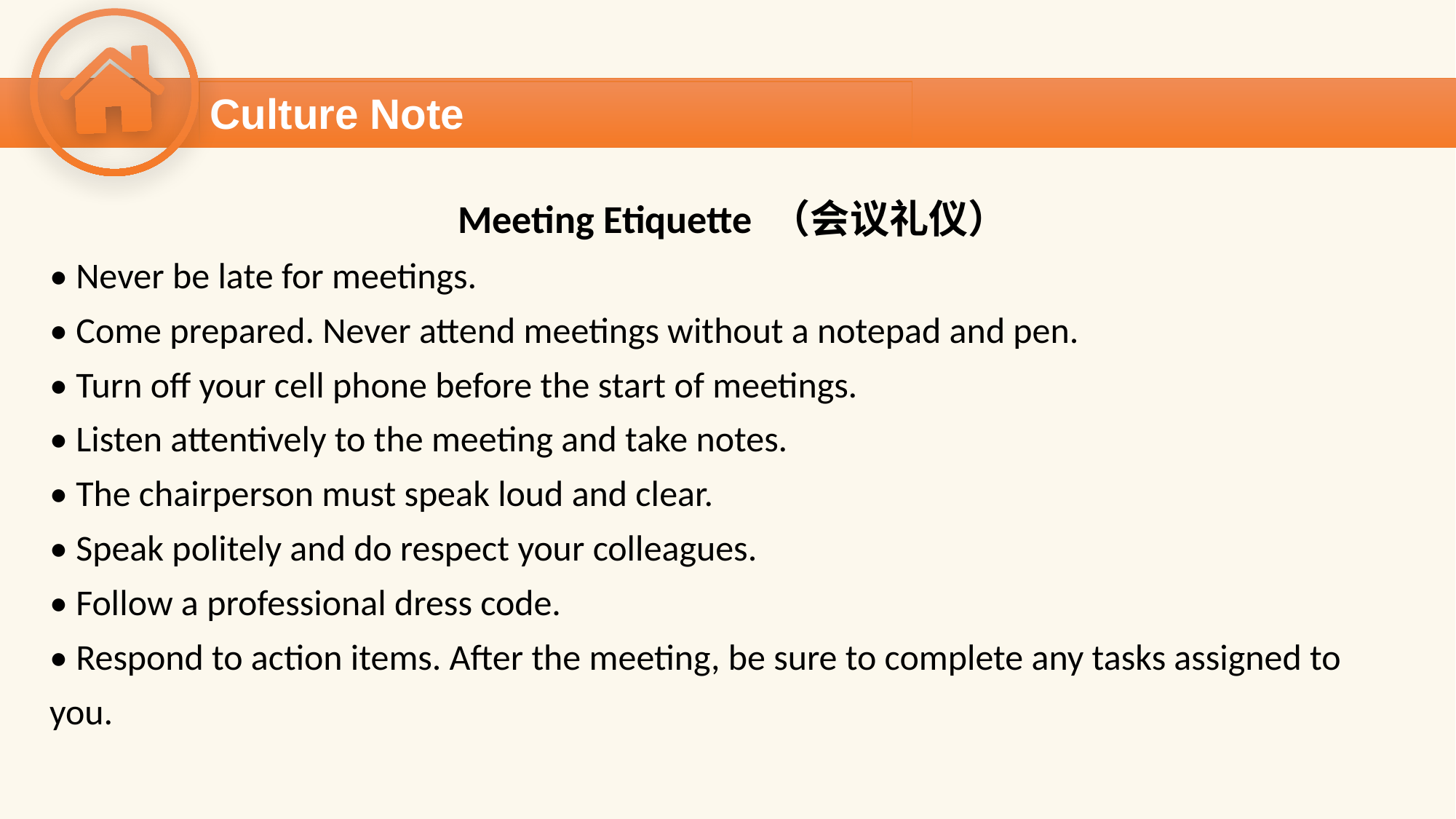

Culture Note
 Meeting Etiquette （会议礼仪）
• Never be late for meetings.
• Come prepared. Never attend meetings without a notepad and pen.
• Turn off your cell phone before the start of meetings.
• Listen attentively to the meeting and take notes.
• The chairperson must speak loud and clear.
• Speak politely and do respect your colleagues.
• Follow a professional dress code.
• Respond to action items. After the meeting, be sure to complete any tasks assigned to
you.